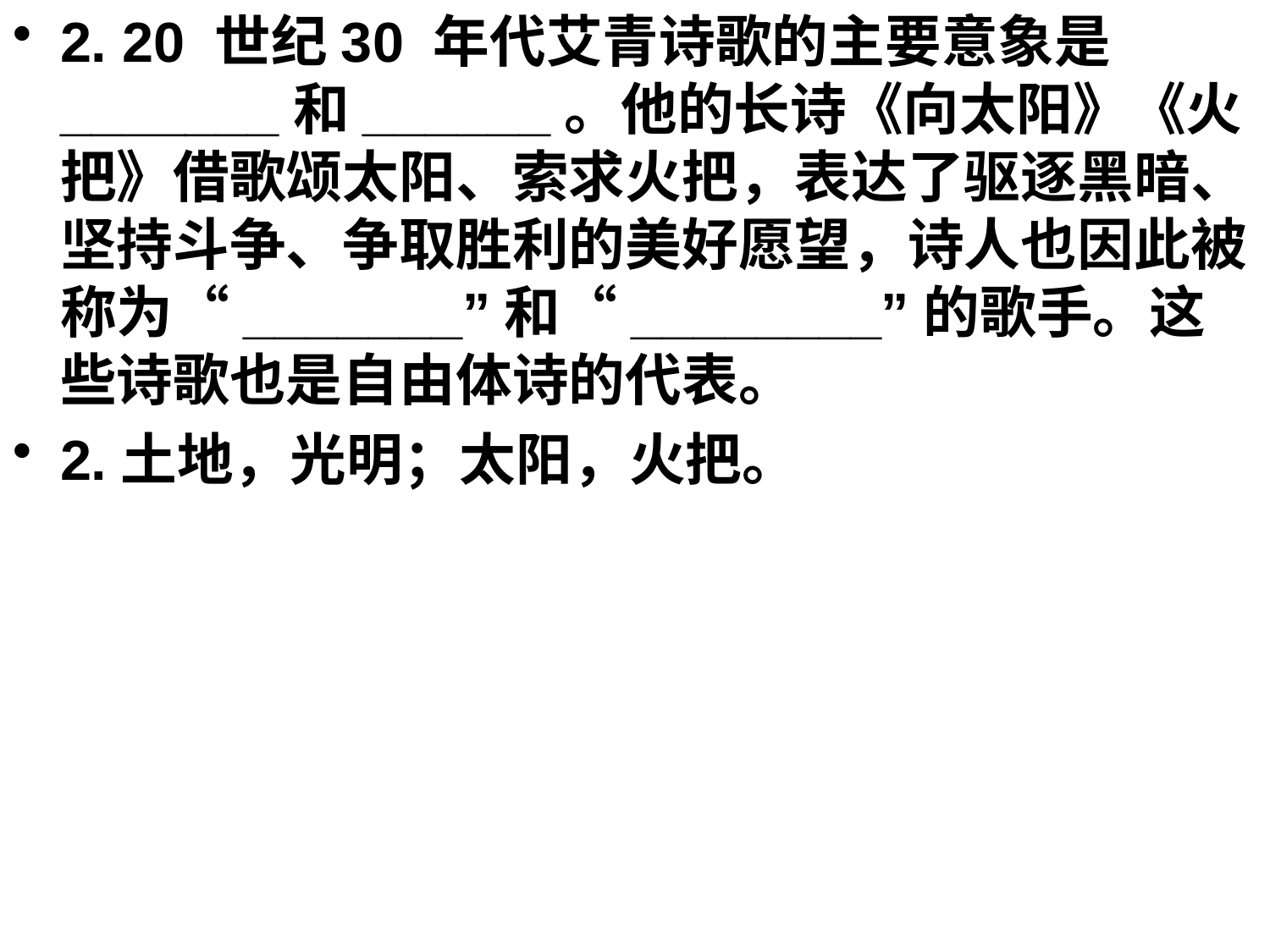

2. 20 世纪30 年代艾青诗歌的主要意象是_______和______。他的长诗《向太阳》《火把》借歌颂太阳、索求火把，表达了驱逐黑暗、坚持斗争、争取胜利的美好愿望，诗人也因此被称为“_______”和“________”的歌手。这些诗歌也是自由体诗的代表。
2.土地，光明；太阳，火把。